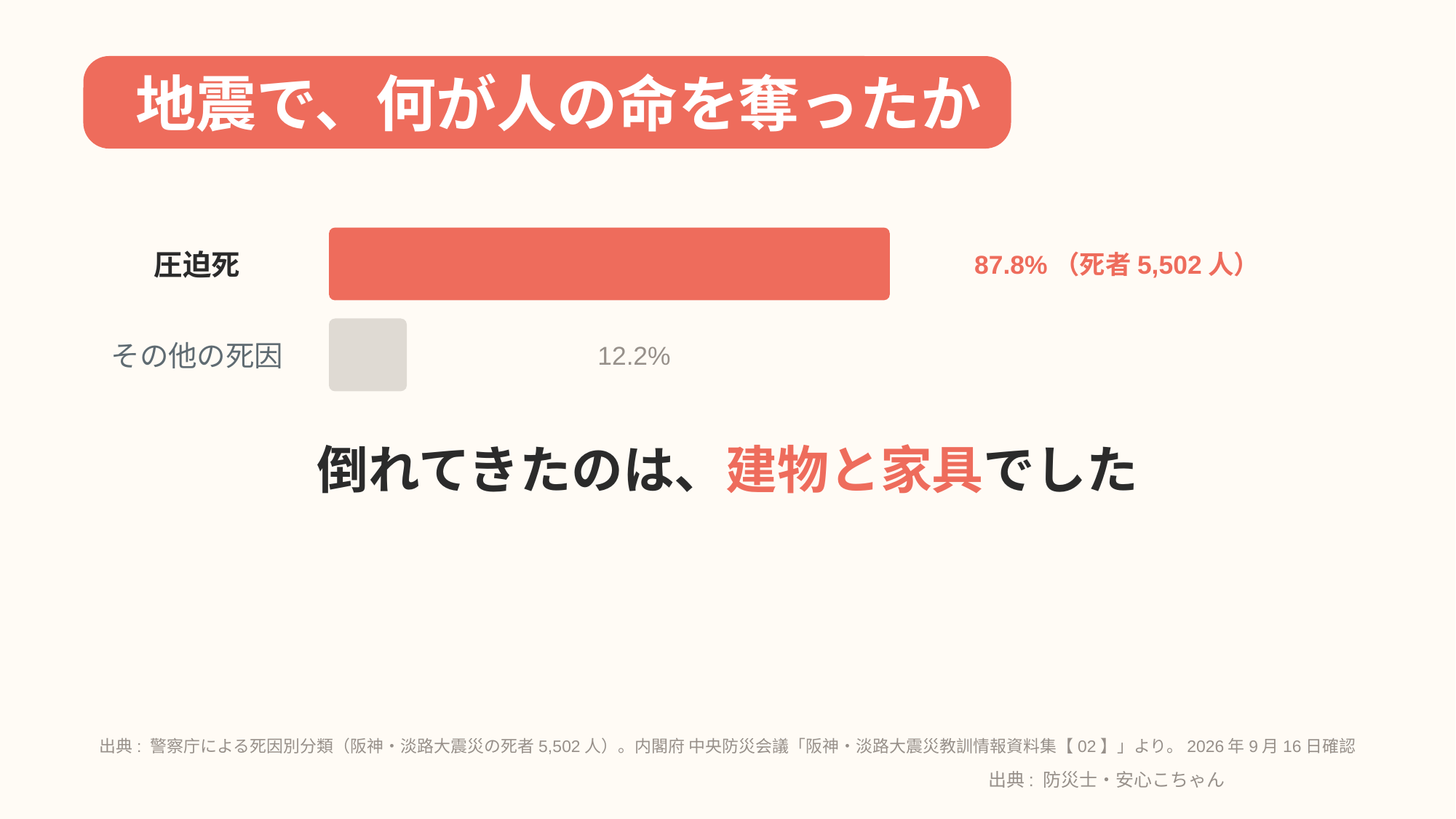

地震で、何が人の命を奪ったか
圧迫死

87.8%（死者5,502人）
その他の死因

12.2%
倒れてきたのは、建物と家具でした
出典: 警察庁による死因別分類（阪神・淡路大震災の死者5,502人）。内閣府 中央防災会議「阪神・淡路大震災教訓情報資料集【02】」より。2026年9月16日確認
出典: 防災士・安心こちゃん